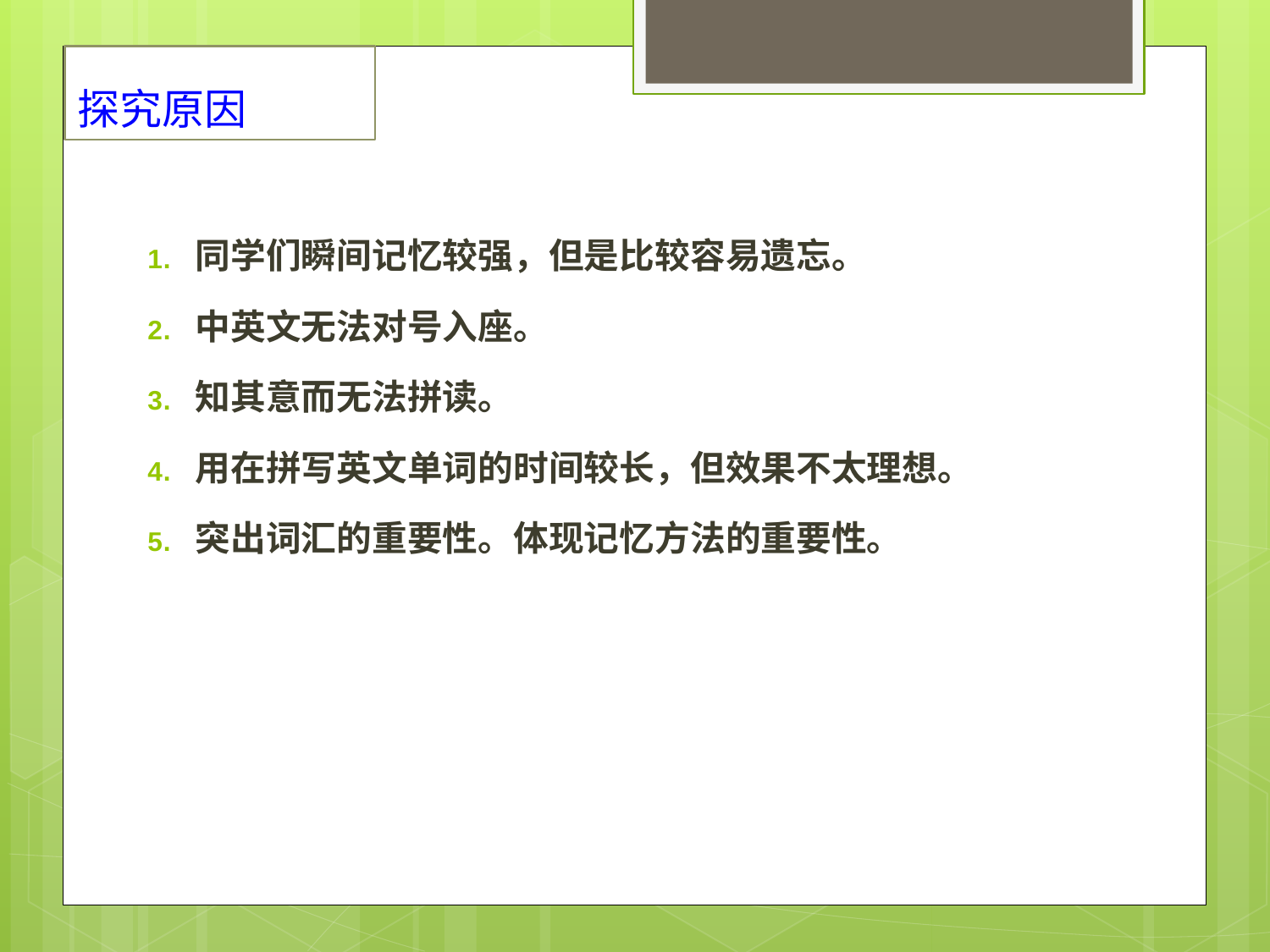

# 探究原因
同学们瞬间记忆较强，但是比较容易遗忘。
中英文无法对号入座。
知其意而无法拼读。
用在拼写英文单词的时间较长，但效果不太理想。
突出词汇的重要性。体现记忆方法的重要性。